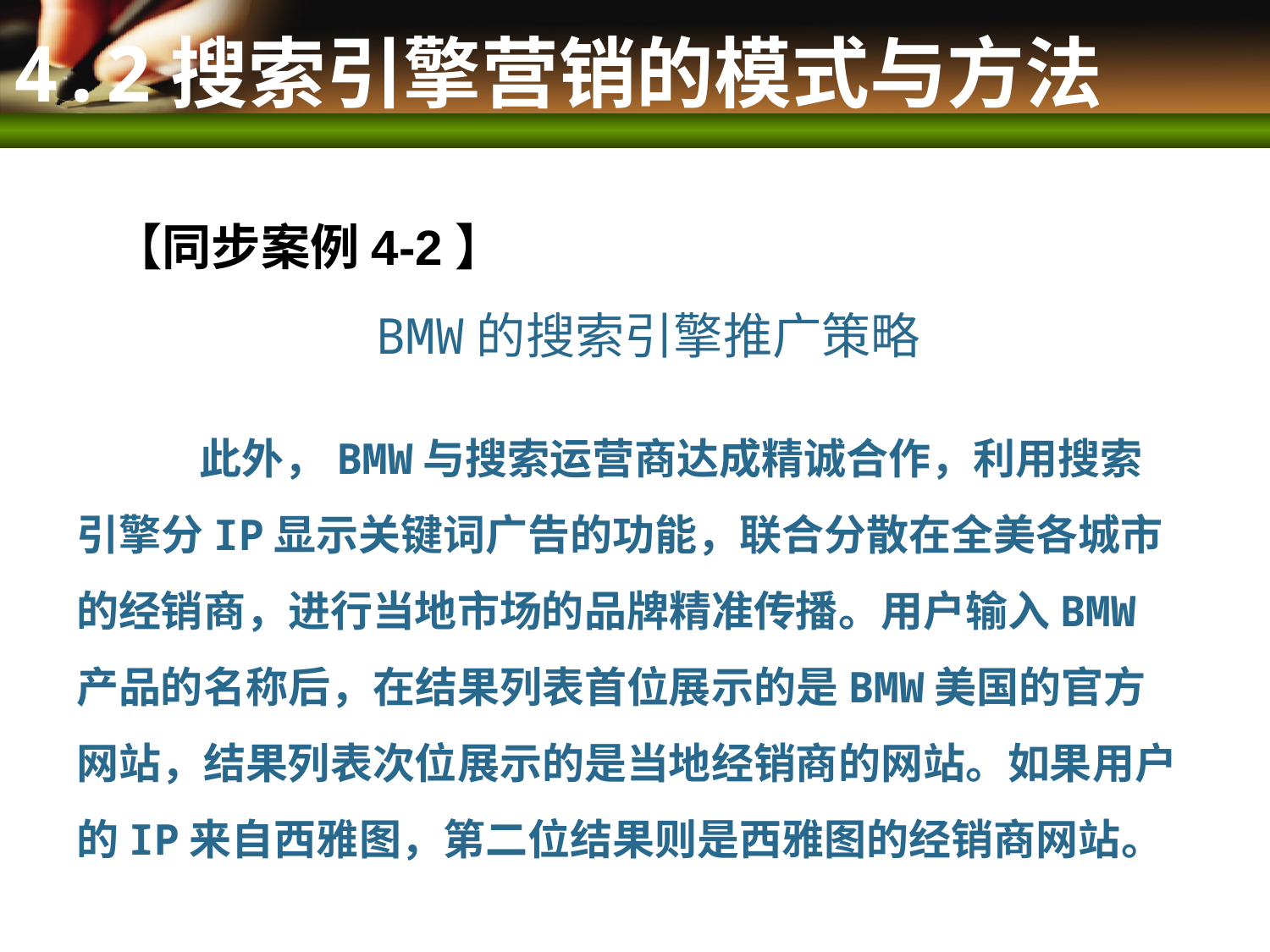

4.2搜索引擎营销的模式与方法
【同步案例4-2】
BMW的搜索引擎推广策略

        此外，BMW与搜索运营商达成精诚合作，利用搜索引擎分IP显示关键词广告的功能，联合分散在全美各城市的经销商，进行当地市场的品牌精准传播。用户输入BMW产品的名称后，在结果列表首位展示的是BMW美国的官方网站，结果列表次位展示的是当地经销商的网站。如果用户的IP来自西雅图，第二位结果则是西雅图的经销商网站。